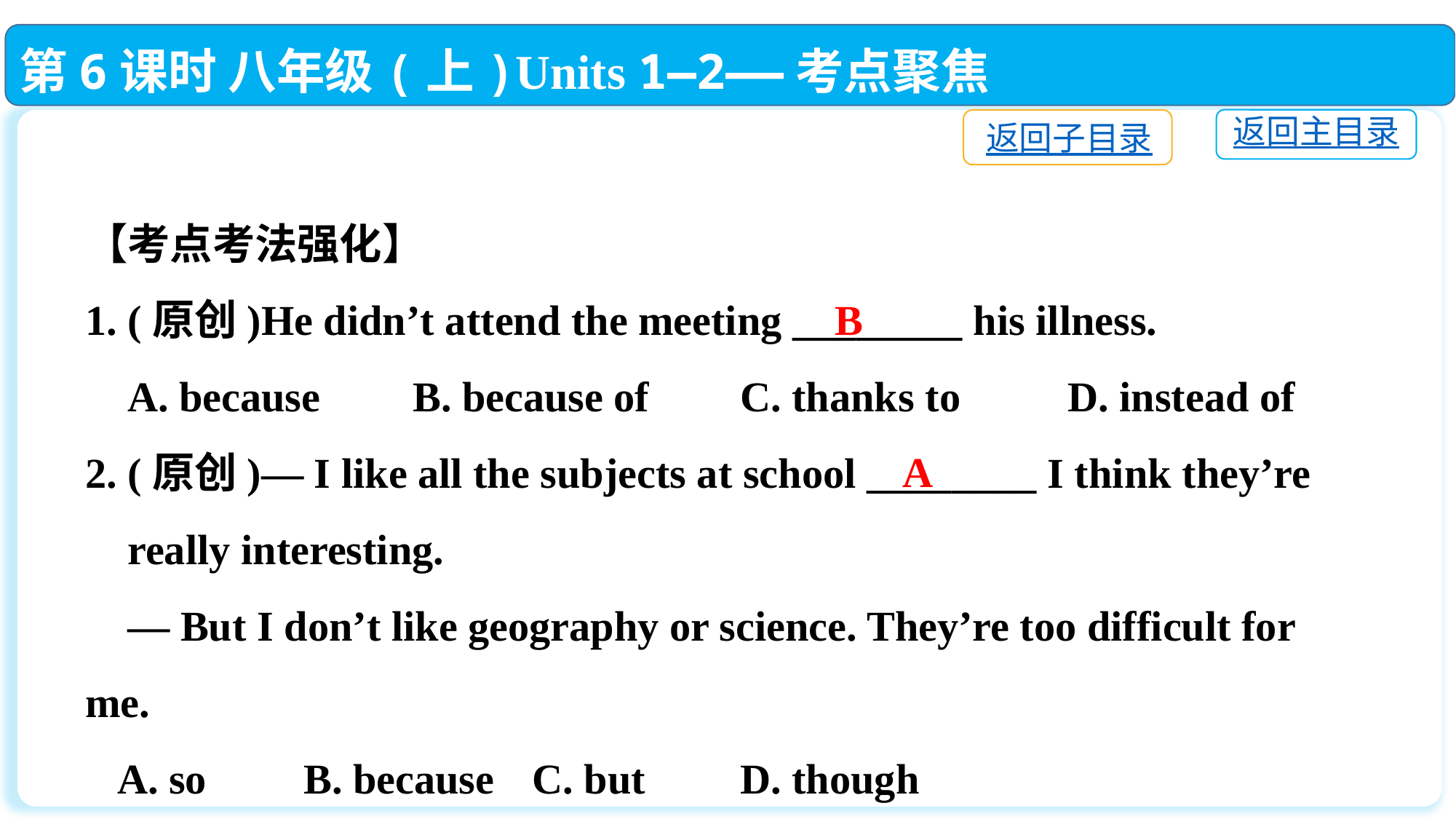

第6课时 八年级(上)Units 1—2——考点聚焦

返回主目录

返回子目录
【考点考法强化】
1. (原创)He didn’t attend the meeting ________ his illness.
    A. because	B. because of	C. thanks to	D. instead of
2. (原创)— I like all the subjects at school ________ I think they’re
    really interesting.
    — But I don’t like geography or science. They’re too difficult for me.
   A. so	B. because	 C. but	D. though

B
A